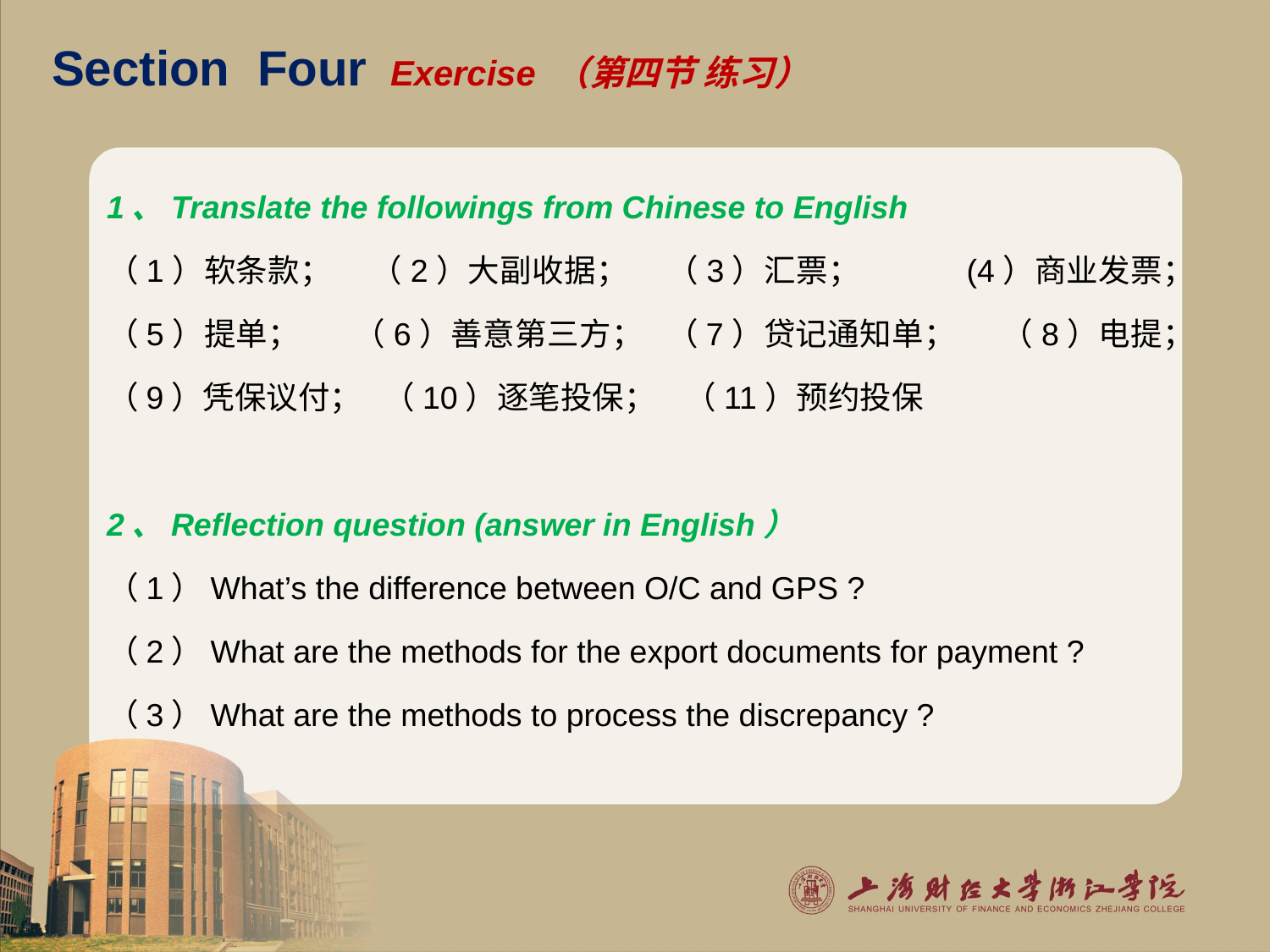

# Section  Four  Exercise （第四节 练习）
1、Translate the followings from Chinese to English
（1）软条款；     （2）大副收据；     （3）汇票；             (4）商业发票；
（5）提单；       （6）善意第三方；   （7）贷记通知单；      （8）电提；
（9）凭保议付；   （10）逐笔投保；    （11）预约投保

2、Reflection question (answer in English）
（1）What’s the difference between O/C and GPS ?
（2）What are the methods for the export documents for payment ?
（3）What are the methods to process the discrepancy ?